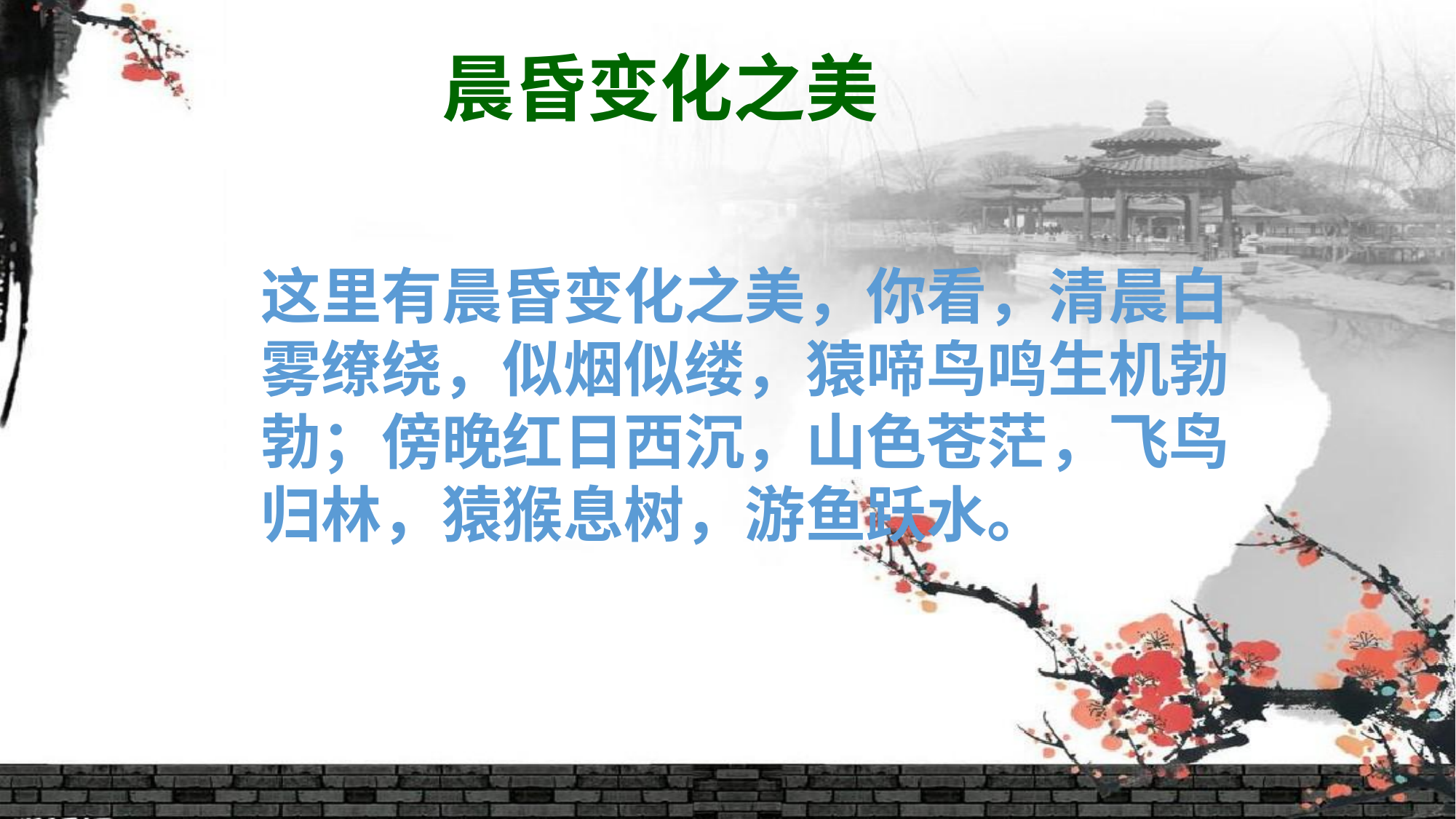

晨昏变化之美

这里有晨昏变化之美，你看，清晨白雾缭绕，似烟似缕，猿啼鸟鸣生机勃勃；傍晚红日西沉，山色苍茫，飞鸟归林，猿猴息树，游鱼跃水。